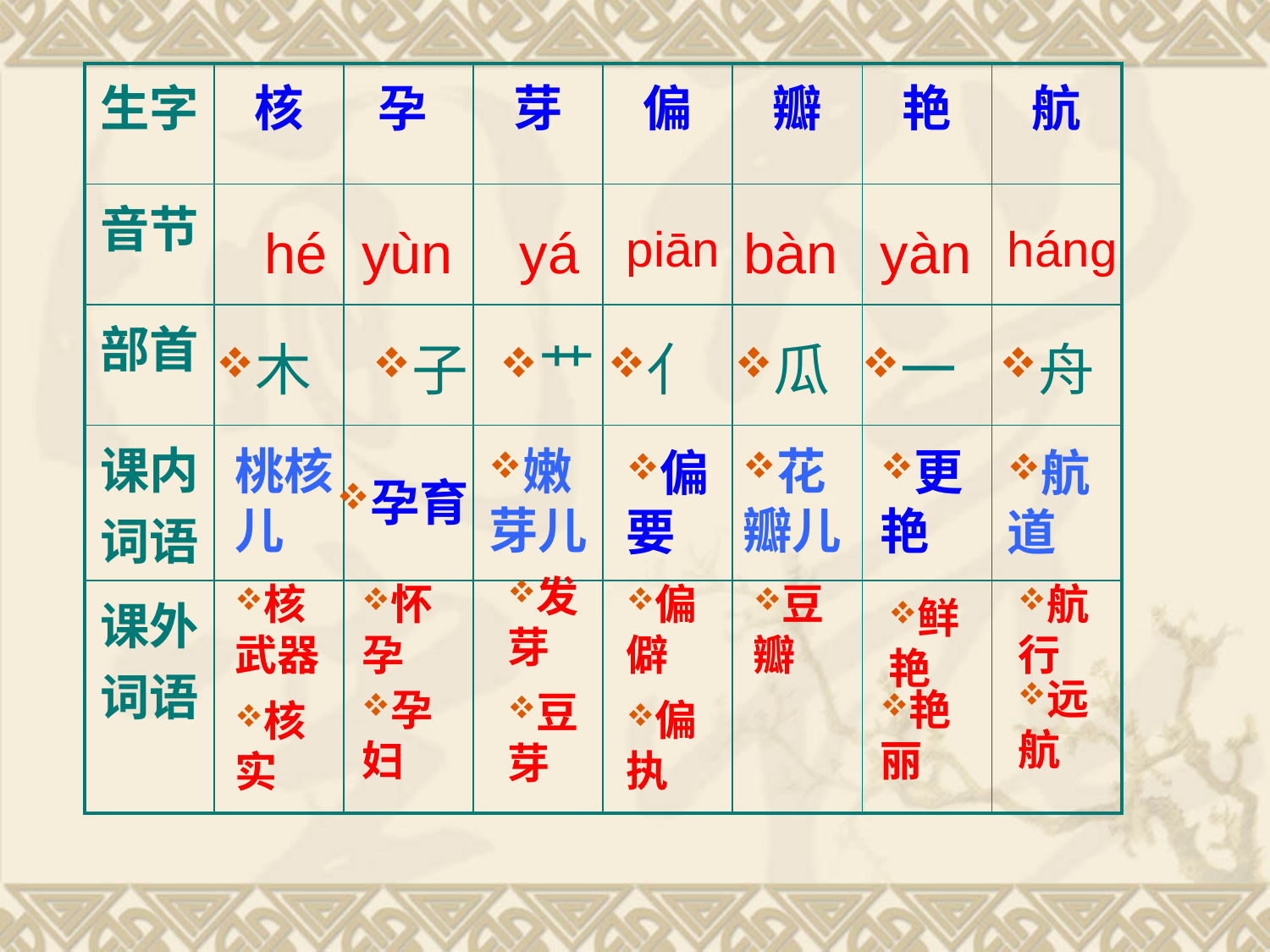

| 生字 | 核 | 孕 | 芽 | 偏 | 瓣 | 艳 | 航 |
| --- | --- | --- | --- | --- | --- | --- | --- |
| 音节 |  |  |  |  |  |  |  |
| 部首 |  |  |  |  |  |  |  |
| 课内词语 |  |  |  |  |  |  |  |
| 课外词语 |  |  |  |  |  |  |  |
hé
yùn
yá
piān
bàn
yàn
háng
木
子
艹
亻
瓜
一
舟

桃核儿
嫩芽儿
花瓣儿
更艳
偏要
航道
孕育

发芽
怀孕
航行
核武器
偏僻
豆瓣

鲜艳

远航
孕妇
艳丽
豆芽
偏执
核实